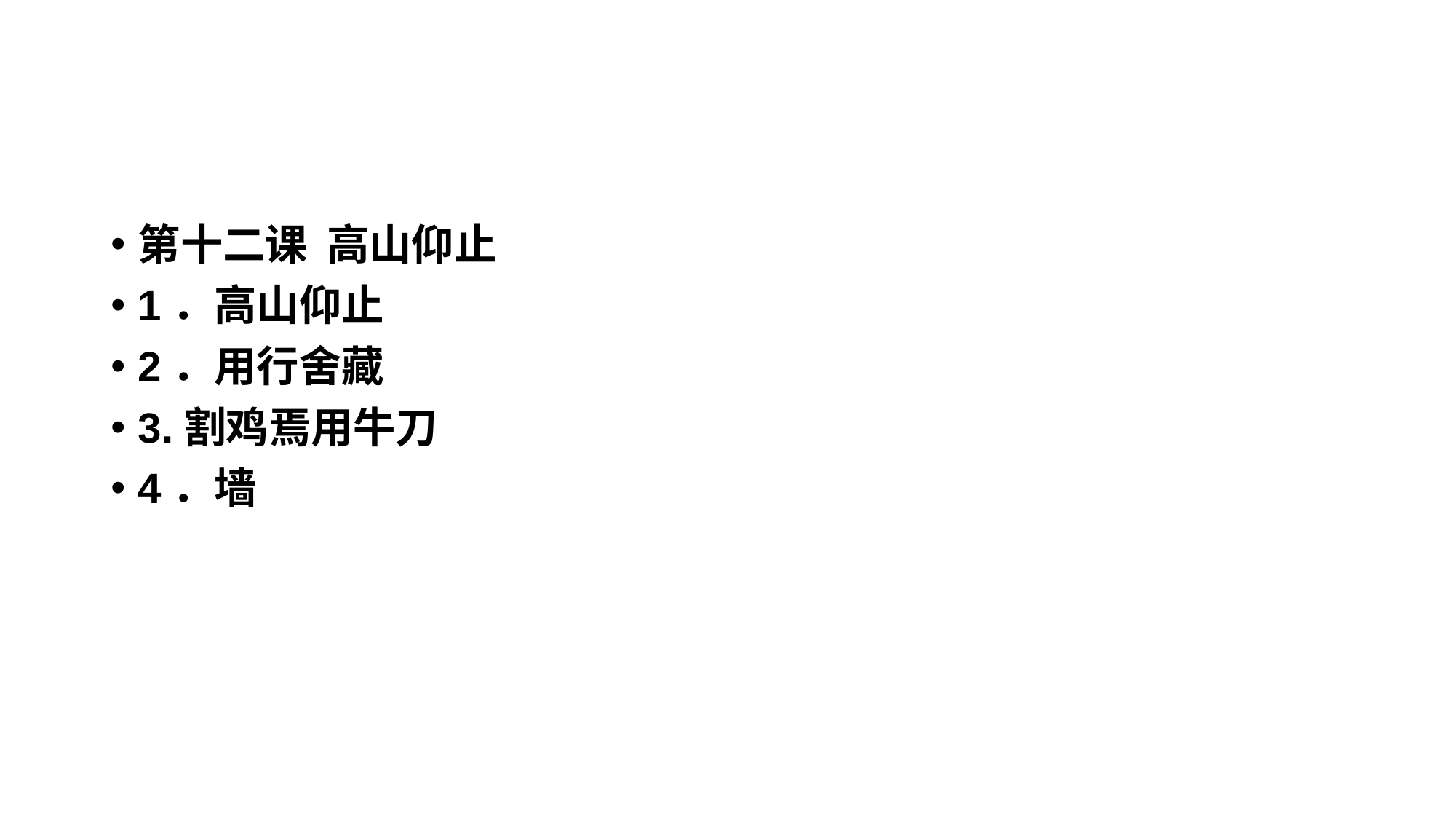

#
第十二课  高山仰止
1．高山仰止
2．用行舍藏
3.割鸡焉用牛刀
4．墙